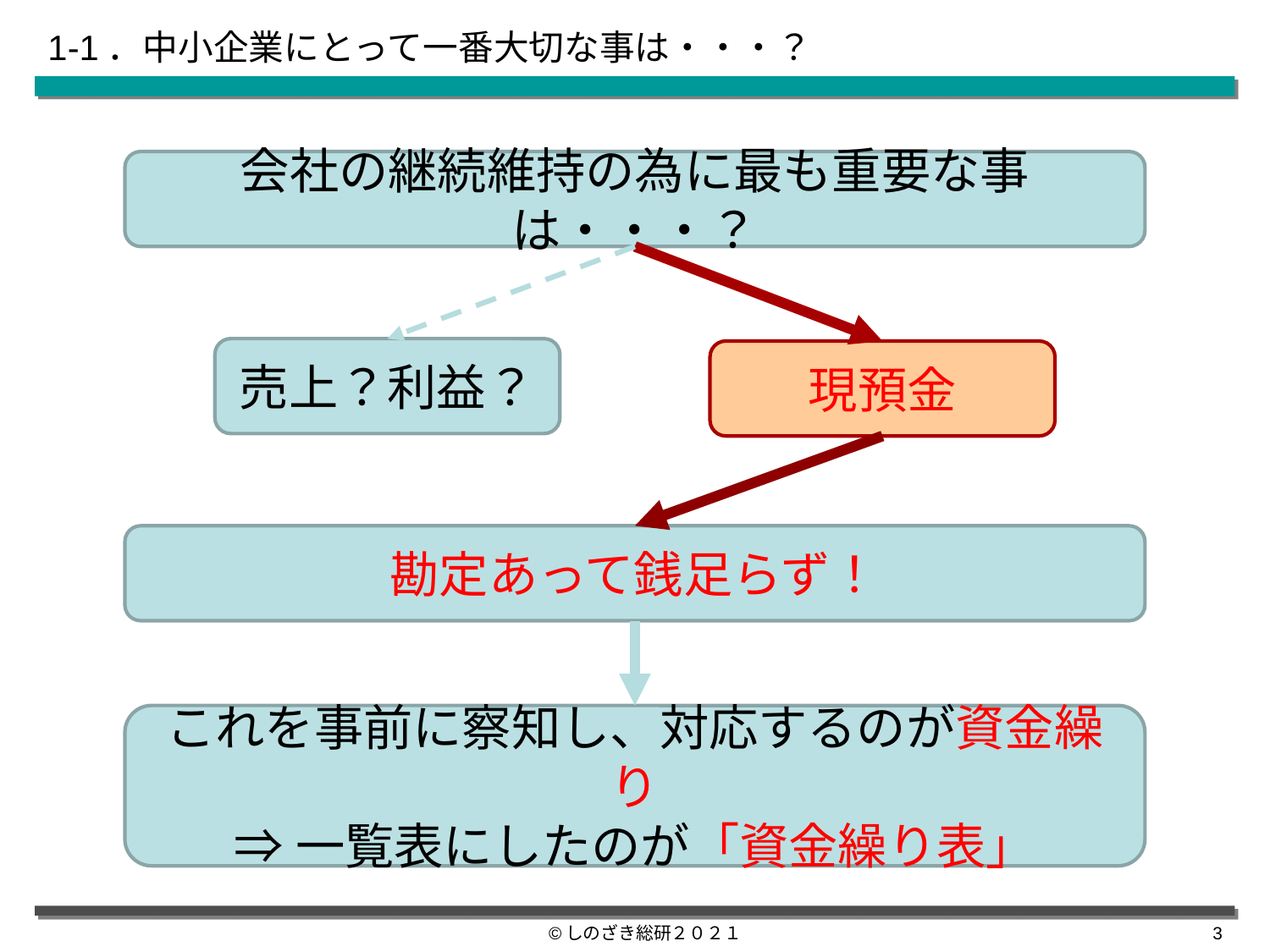

# 1-1．中小企業にとって一番大切な事は・・・？
会社の継続維持の為に最も重要な事は・・・？
売上？利益？
現預金
勘定あって銭足らず！
これを事前に察知し、対応するのが資金繰り
⇒一覧表にしたのが「資金繰り表」
©しのざき総研２０２１
3